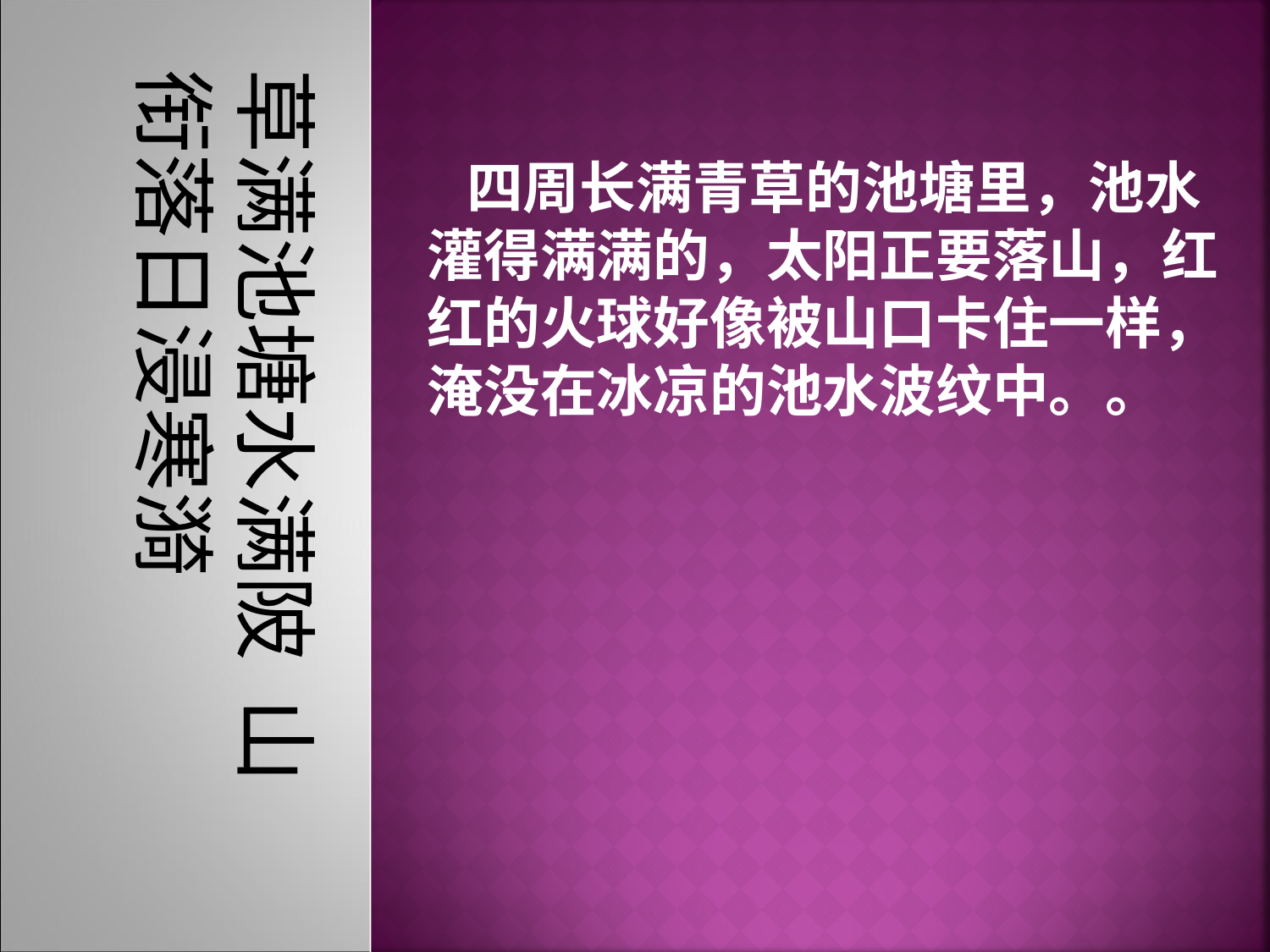

草满池塘水满陂  山衔落日浸寒漪
  四周长满青草的池塘里，池水灌得满满的，太阳正要落山，红红的火球好像被山口卡住一样，淹没在冰凉的池水波纹中。。